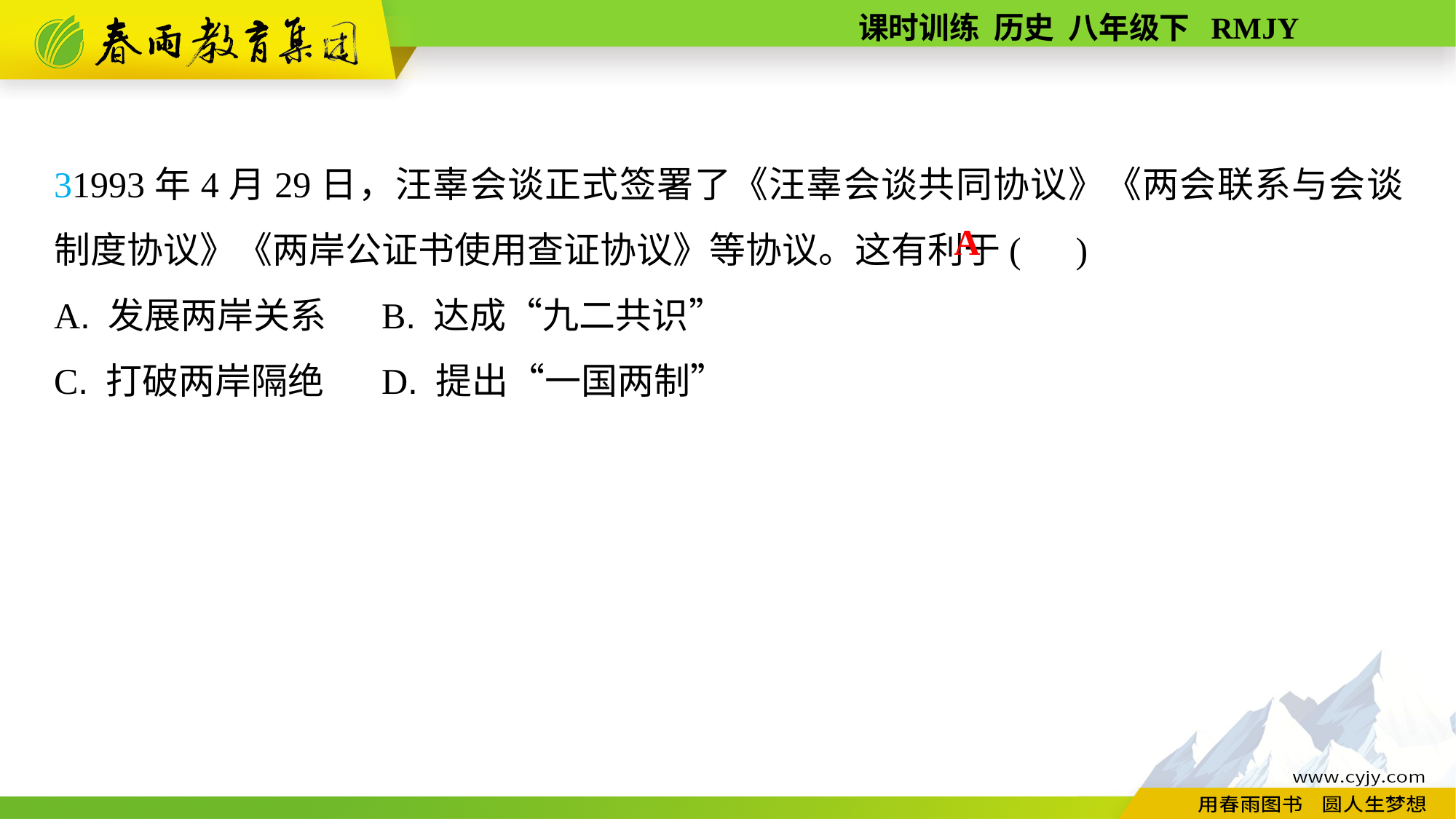

31993年4月29日，汪辜会谈正式签署了《汪辜会谈共同协议》《两会联系与会谈制度协议》《两岸公证书使用查证协议》等协议。这有利于(      )
A. 发展两岸关系	B. 达成“九二共识”
C. 打破两岸隔绝	D. 提出“一国两制”
A